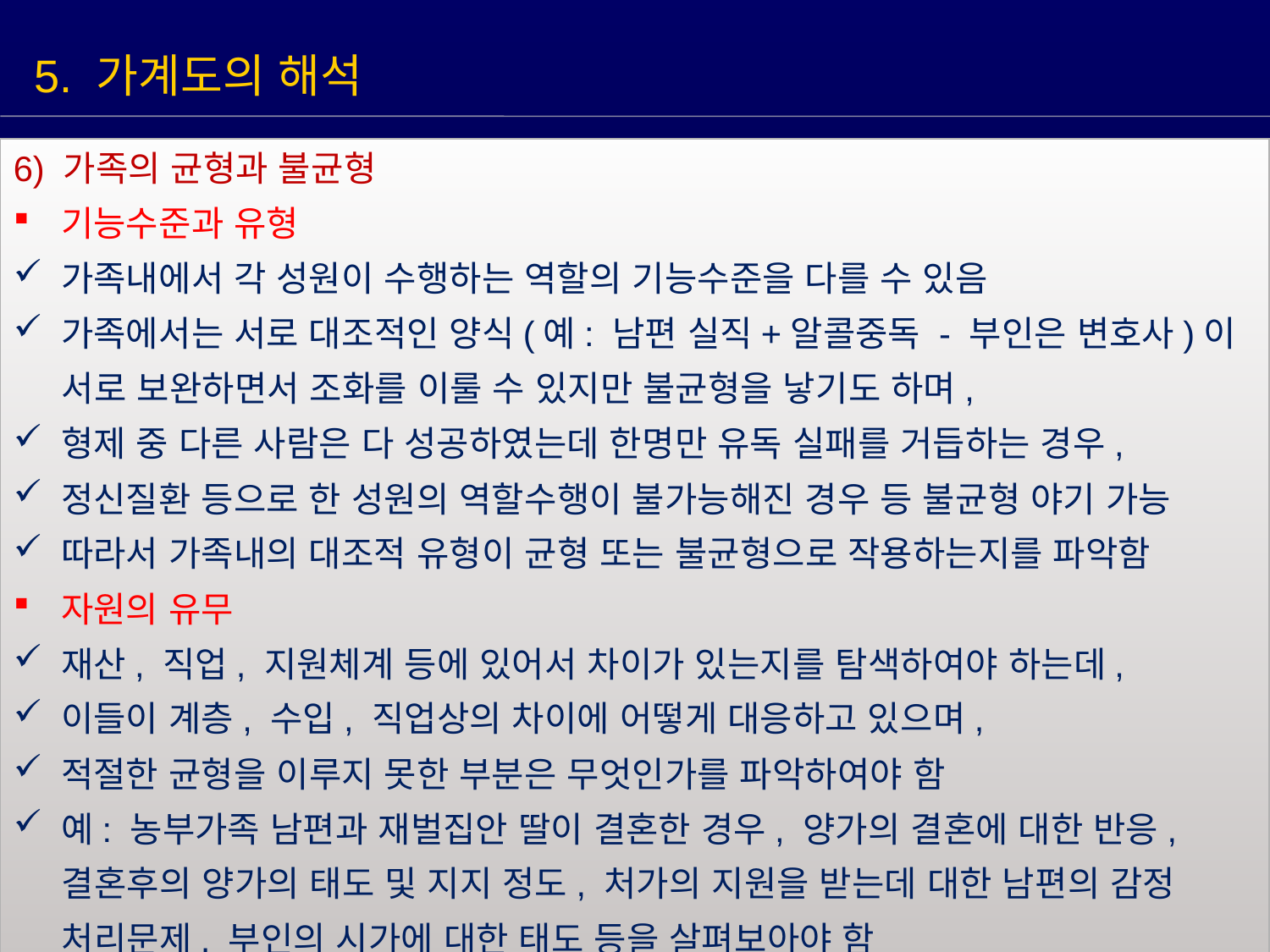

5. 가계도의 해석

6) 가족의 균형과 불균형
기능수준과 유형
가족내에서 각 성원이 수행하는 역할의 기능수준을 다를 수 있음
가족에서는 서로 대조적인 양식(예: 남편 실직+알콜중독 - 부인은 변호사)이
    서로 보완하면서 조화를 이룰 수 있지만 불균형을 낳기도 하며,
형제 중 다른 사람은 다 성공하였는데 한명만 유독 실패를 거듭하는 경우,
정신질환 등으로 한 성원의 역할수행이 불가능해진 경우 등 불균형 야기 가능
따라서 가족내의 대조적 유형이 균형 또는 불균형으로 작용하는지를 파악함
자원의 유무
재산, 직업, 지원체계 등에 있어서 차이가 있는지를 탐색하여야 하는데,
이들이 계층, 수입, 직업상의 차이에 어떻게 대응하고 있으며,
적절한 균형을 이루지 못한 부분은 무엇인가를 파악하여야 함
예: 농부가족 남편과 재벌집안 딸이 결혼한 경우, 양가의 결혼에 대한 반응,
    결혼후의 양가의 태도 및 지지 정도, 처가의 지원을 받는데 대한 남편의 감정
    처리문제, 부인의 시가에 대한 태도 등을 살펴보아야 함